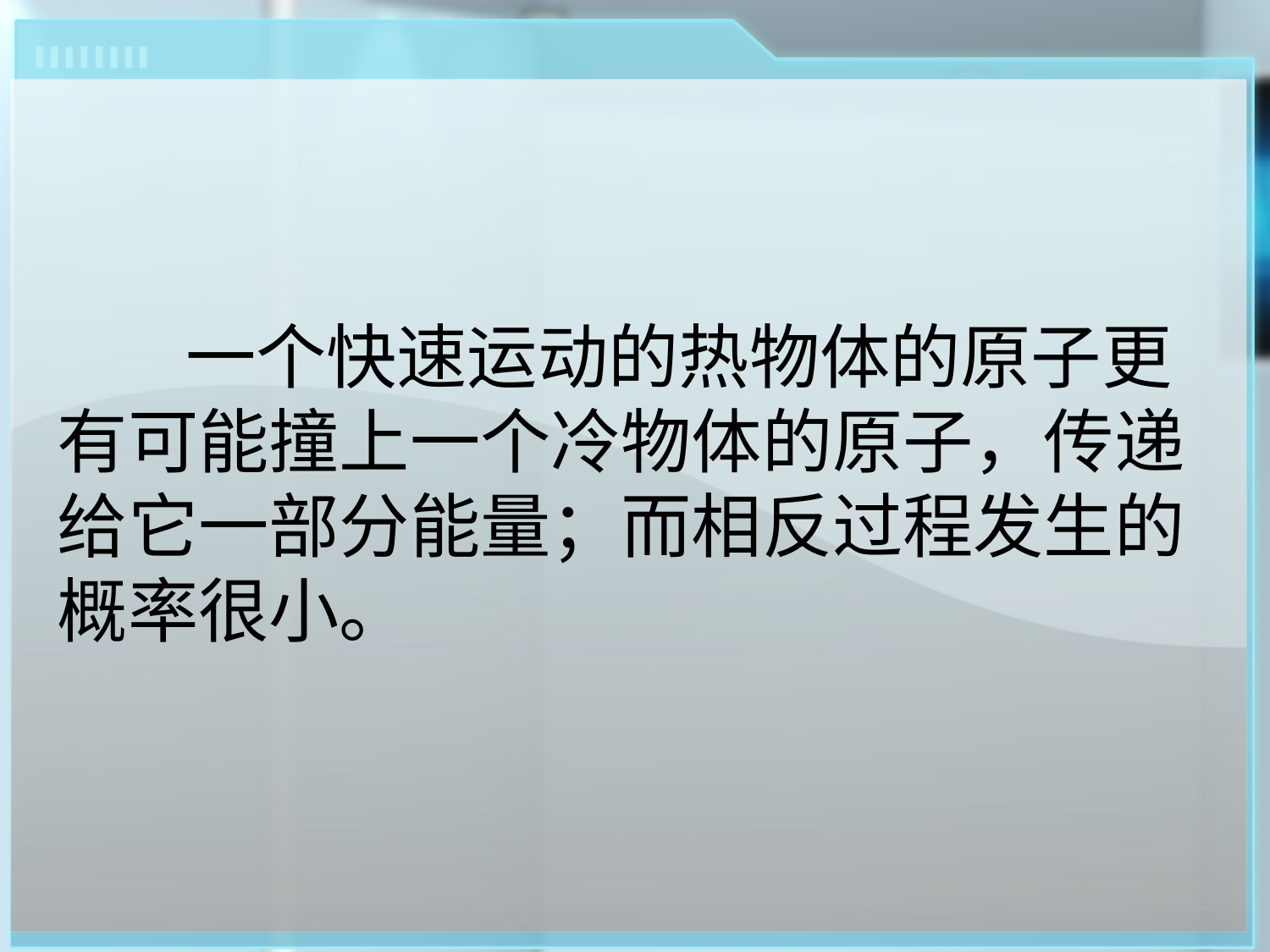

一个快速运动的热物体的原子更有可能撞上一个冷物体的原子，传递给它一部分能量；而相反过程发生的概率很小。